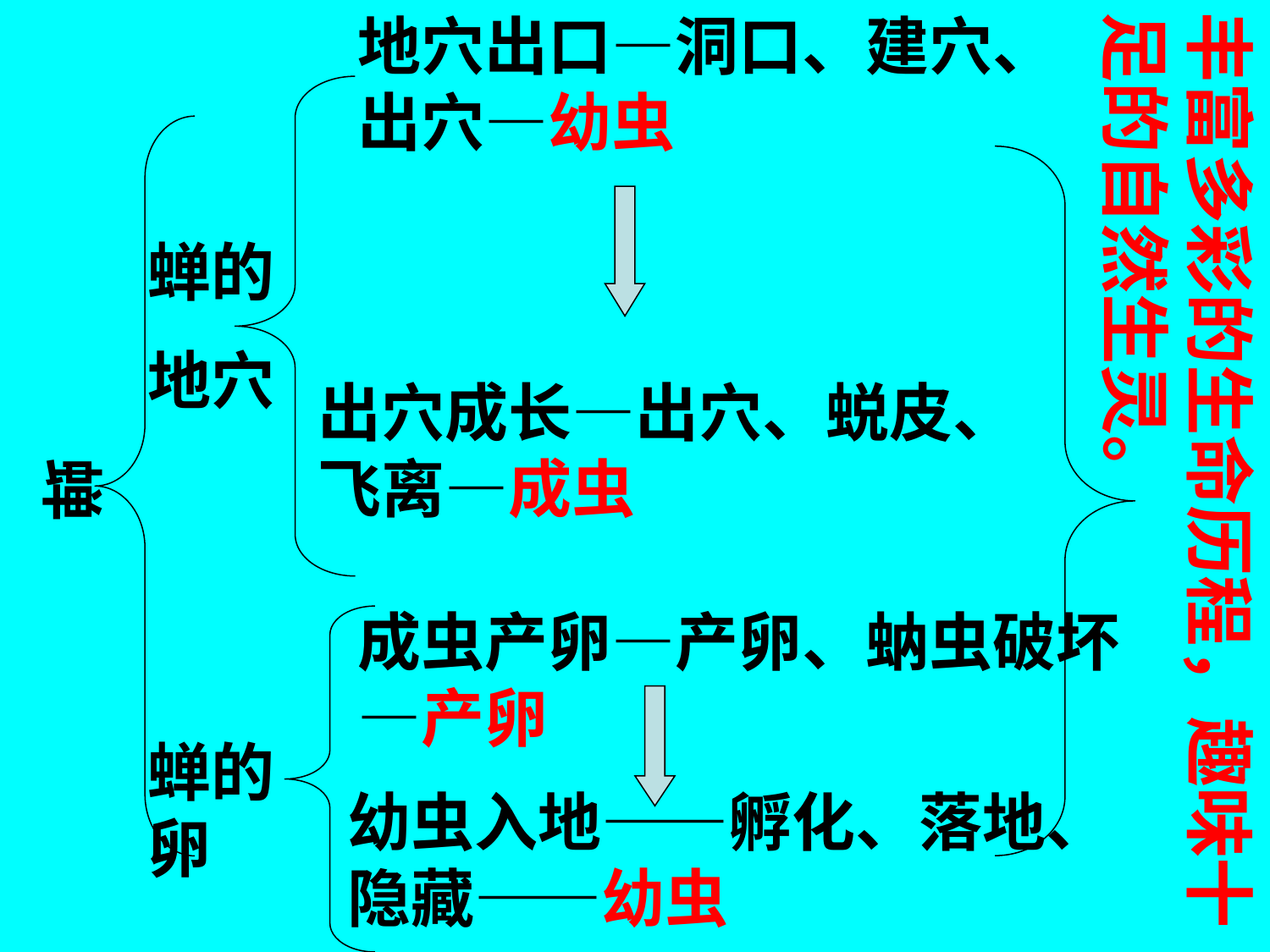

地穴出口—洞口、建穴、出穴—幼虫
丰富多彩的生命历程，趣味十足的自然生灵。
#

蝉的
地穴
出穴成长—出穴、蜕皮、飞离—成虫
蝉
成虫产卵—产卵、蚋虫破坏—产卵

蝉的卵
幼虫入地——孵化、落地、隐藏——幼虫